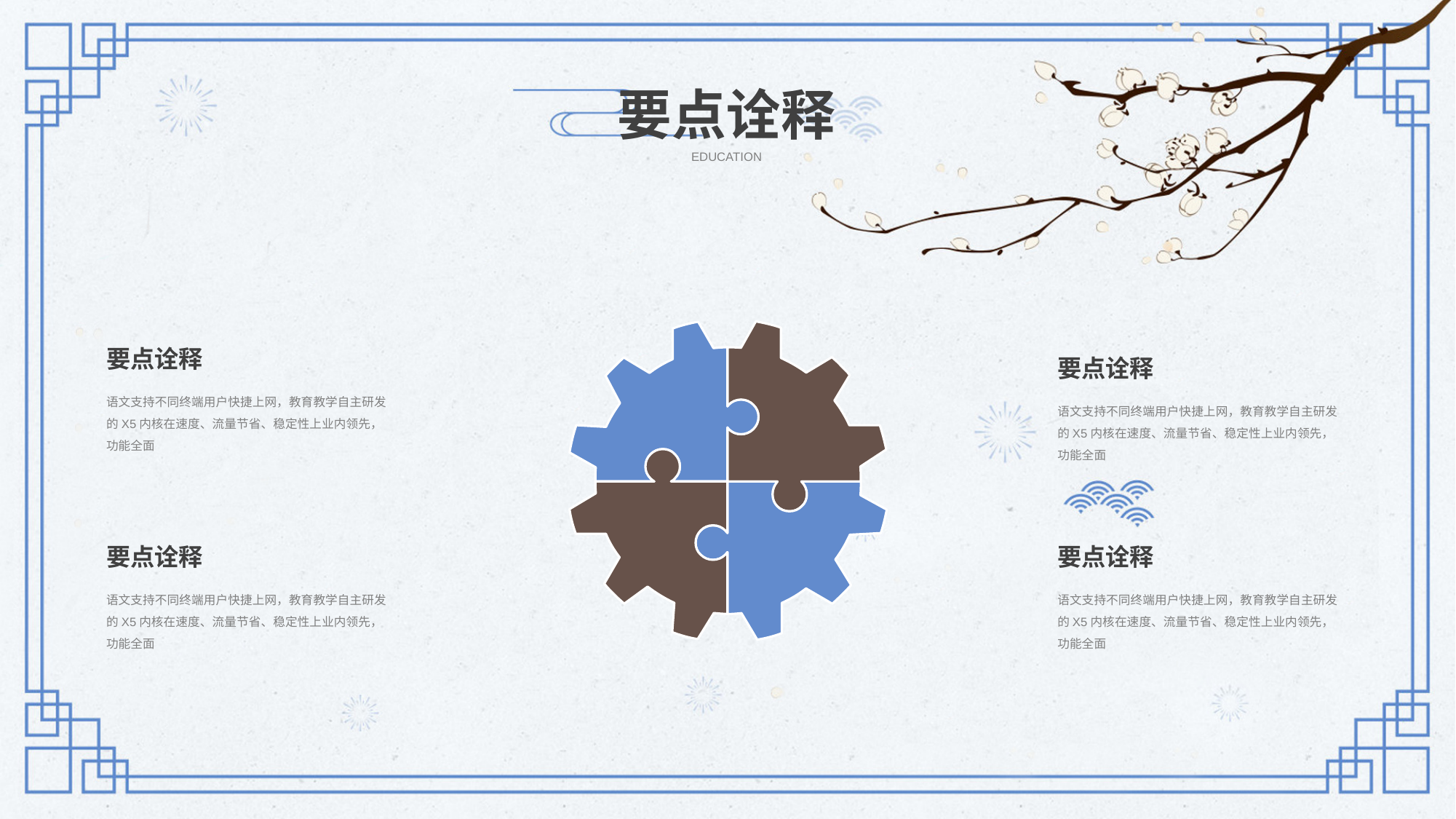

要点诠释
EDUCATION

要点诠释
要点诠释
语文支持不同终端用户快捷上网，教育教学自主研发的X5内核在速度、流量节省、稳定性上业内领先，功能全面
语文支持不同终端用户快捷上网，教育教学自主研发的X5内核在速度、流量节省、稳定性上业内领先，功能全面
要点诠释
要点诠释
语文支持不同终端用户快捷上网，教育教学自主研发的X5内核在速度、流量节省、稳定性上业内领先，功能全面
语文支持不同终端用户快捷上网，教育教学自主研发的X5内核在速度、流量节省、稳定性上业内领先，功能全面